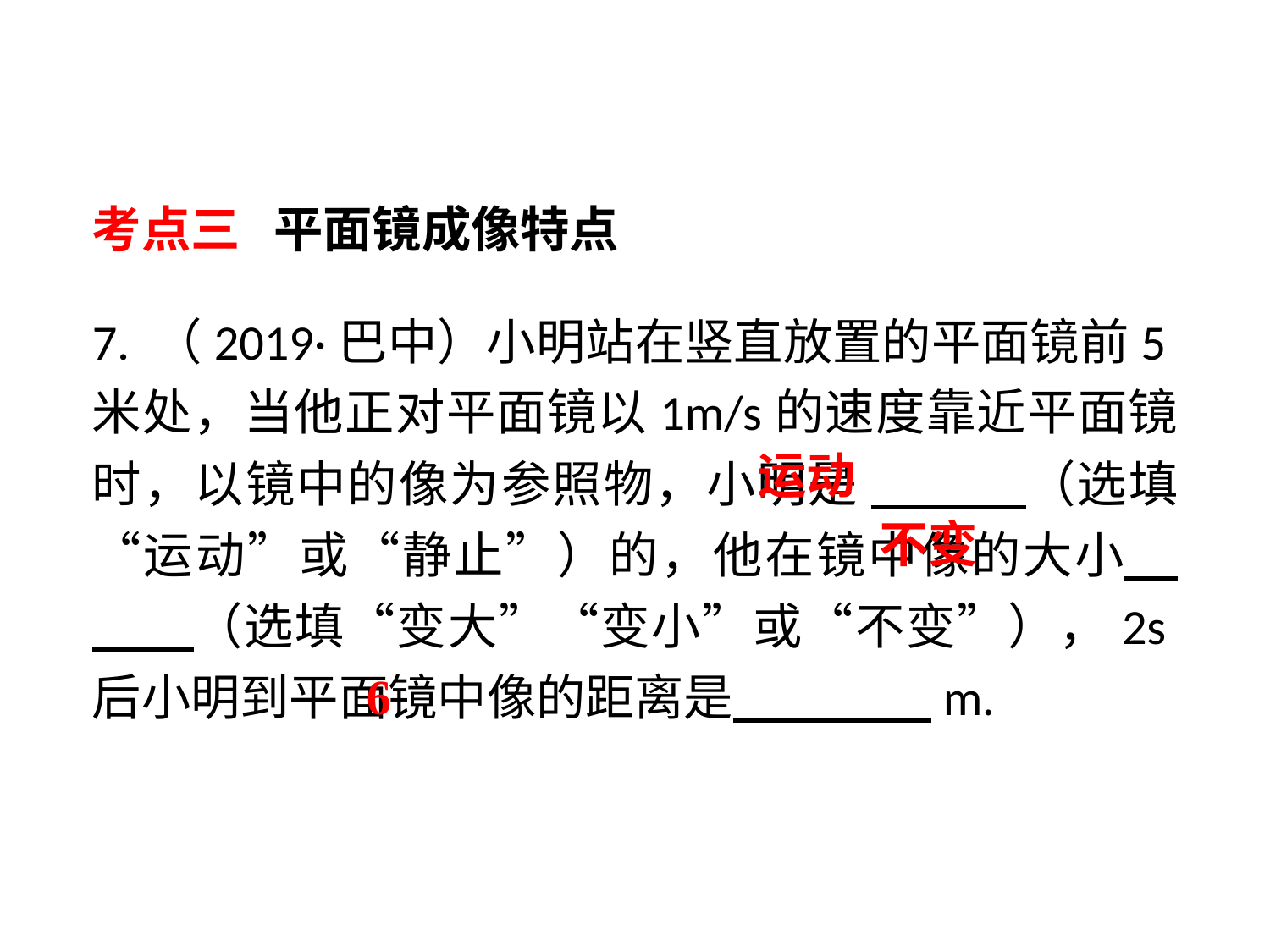

考点三   平面镜成像特点
7. （2019·巴中）小明站在竖直放置的平面镜前5米处，当他正对平面镜以1m/s的速度靠近平面镜时，以镜中的像为参照物，小明是     　    （选填“运动”或“静止”）的，他在镜中像的大小     　    （选填“变大”“变小”或“不变”），2s后小明到平面镜中像的距离是     　    　m.
运动
不变
6